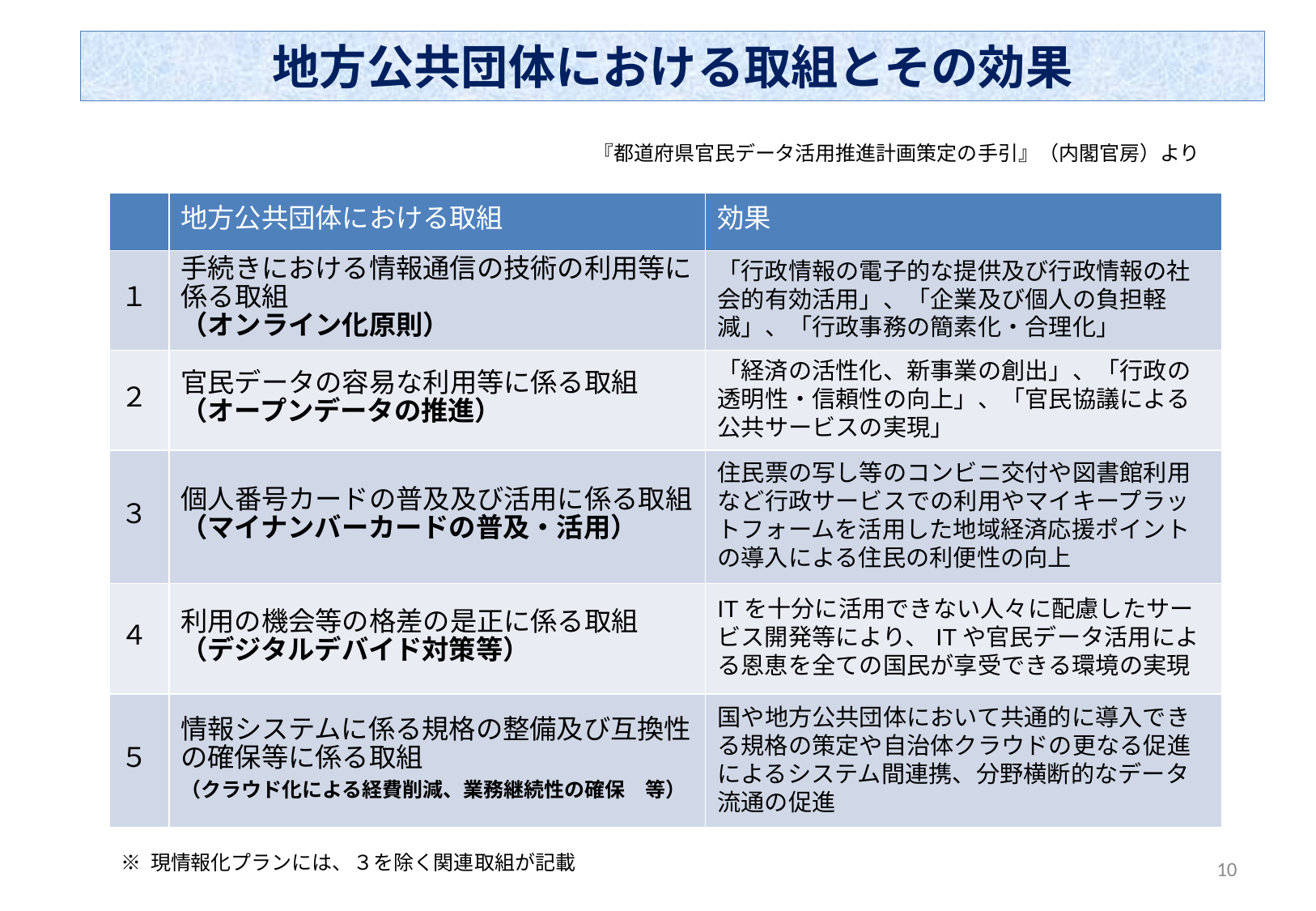

地方公共団体における取組とその効果

『都道府県官民データ活用推進計画策定の手引』（内閣官房）より
|  | 地方公共団体における取組 | 効果 |
| --- | --- | --- |
| １ | 手続きにおける情報通信の技術の利用等に係る取組 （オンライン化原則） | 「行政情報の電子的な提供及び行政情報の社会的有効活用」、「企業及び個人の負担軽減」、「行政事務の簡素化・合理化」 |
| ２ | 官民データの容易な利用等に係る取組 （オープンデータの推進） | 「経済の活性化、新事業の創出」、「行政の透明性・信頼性の向上」、「官民協議による公共サービスの実現」 |
| ３ | 個人番号カードの普及及び活用に係る取組 （マイナンバーカードの普及・活用） | 住民票の写し等のコンビニ交付や図書館利用など行政サービスでの利用やマイキープラットフォームを活用した地域経済応援ポイントの導入による住民の利便性の向上 |
| ４ | 利用の機会等の格差の是正に係る取組 （デジタルデバイド対策等） | ITを十分に活用できない人々に配慮したサービス開発等により、ITや官民データ活用による恩恵を全ての国民が享受できる環境の実現 |
| ５ | 情報システムに係る規格の整備及び互換性の確保等に係る取組 （クラウド化による経費削減、業務継続性の確保　等） | 国や地方公共団体において共通的に導入できる規格の策定や自治体クラウドの更なる促進によるシステム間連携、分野横断的なデータ流通の促進 |
※ 現情報化プランには、３を除く関連取組が記載
10